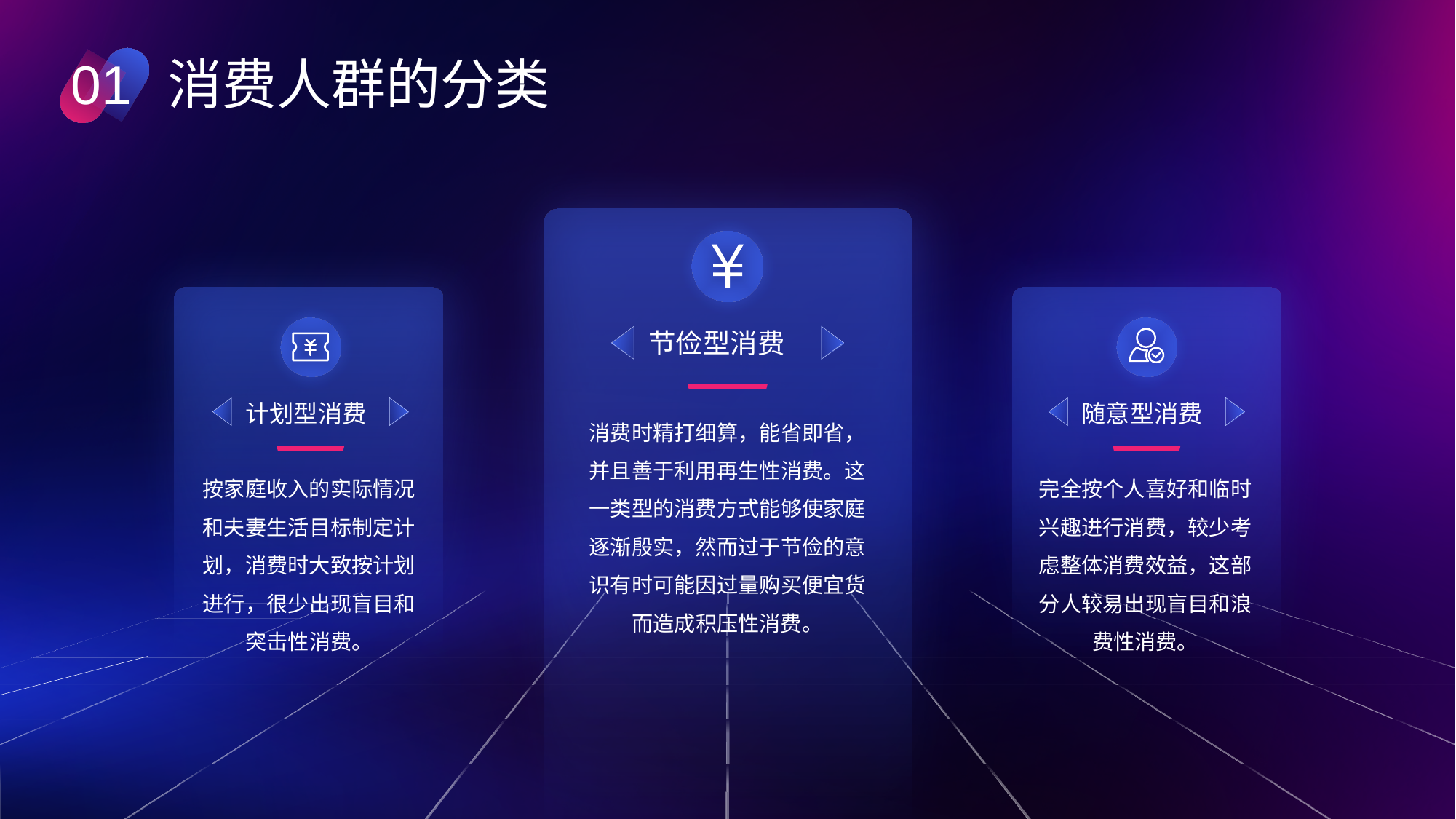

01
消费人群的分类

节俭型消费

计划型消费
随意型消费
消费时精打细算，能省即省，并且善于利用再生性消费。这一类型的消费方式能够使家庭逐渐殷实，然而过于节俭的意识有时可能因过量购买便宜货而造成积压性消费。

按家庭收入的实际情况和夫妻生活目标制定计划，消费时大致按计划进行，很少出现盲目和突击性消费。
完全按个人喜好和临时兴趣进行消费，较少考虑整体消费效益，这部分人较易出现盲目和浪费性消费。